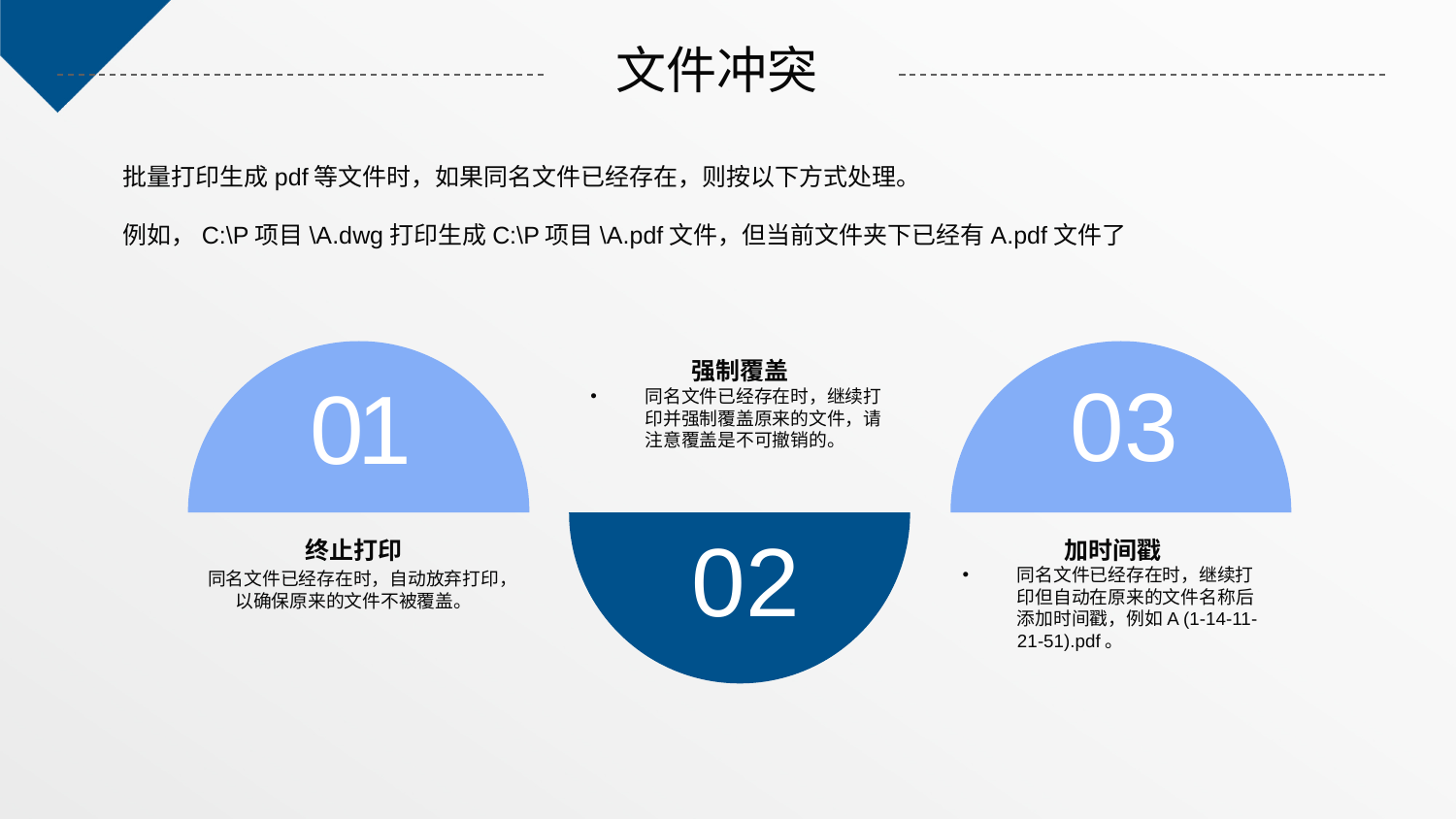

文件冲突
批量打印生成pdf等文件时，如果同名文件已经存在，则按以下方式处理。
例如，C:\P项目\A.dwg打印生成C:\P项目\A.pdf文件，但当前文件夹下已经有A.pdf文件了

01

03
强制覆盖
同名文件已经存在时，继续打印并强制覆盖原来的文件，请注意覆盖是不可撤销的。

02
终止打印
同名文件已经存在时，自动放弃打印，以确保原来的文件不被覆盖。
加时间戳
同名文件已经存在时，继续打印但自动在原来的文件名称后添加时间戳，例如A (1-14-11-21-51).pdf。